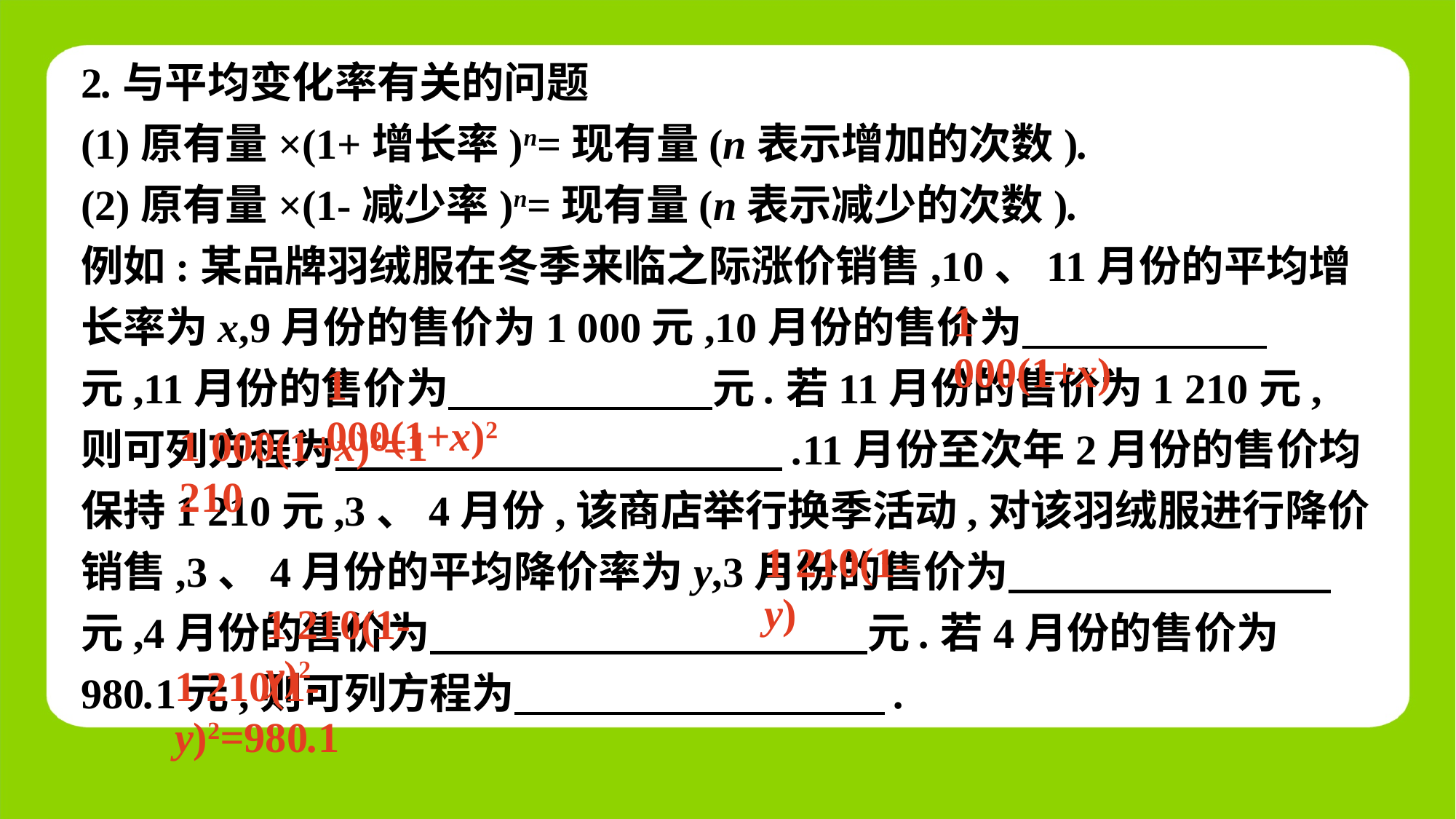

2.与平均变化率有关的问题
(1)原有量×(1+增长率)n=现有量(n表示增加的次数).
(2)原有量×(1-减少率)n=现有量(n表示减少的次数).
例如:某品牌羽绒服在冬季来临之际涨价销售,10、11月份的平均增长率为x,9月份的售价为1 000元,10月份的售价为　                      元,11月份的售价为　                       元.若11月份的售价为1 210元,则可列方程为　                                          .11月份至次年2月份的售价均保持1 210元,3、4月份,该商店举行换季活动,对该羽绒服进行降价销售,3、4月份的平均降价率为y,3月份的售价为　                              元,4月份的售价为　                                         元.若4月份的售价为980.1元,则可列方程为　                                  .
1 000(1+x)
1 000(1+x)2
1 000(1+x)2=1 210
1 210(1-y)
1 210(1-y)2
1 210(1-y)2=980.1